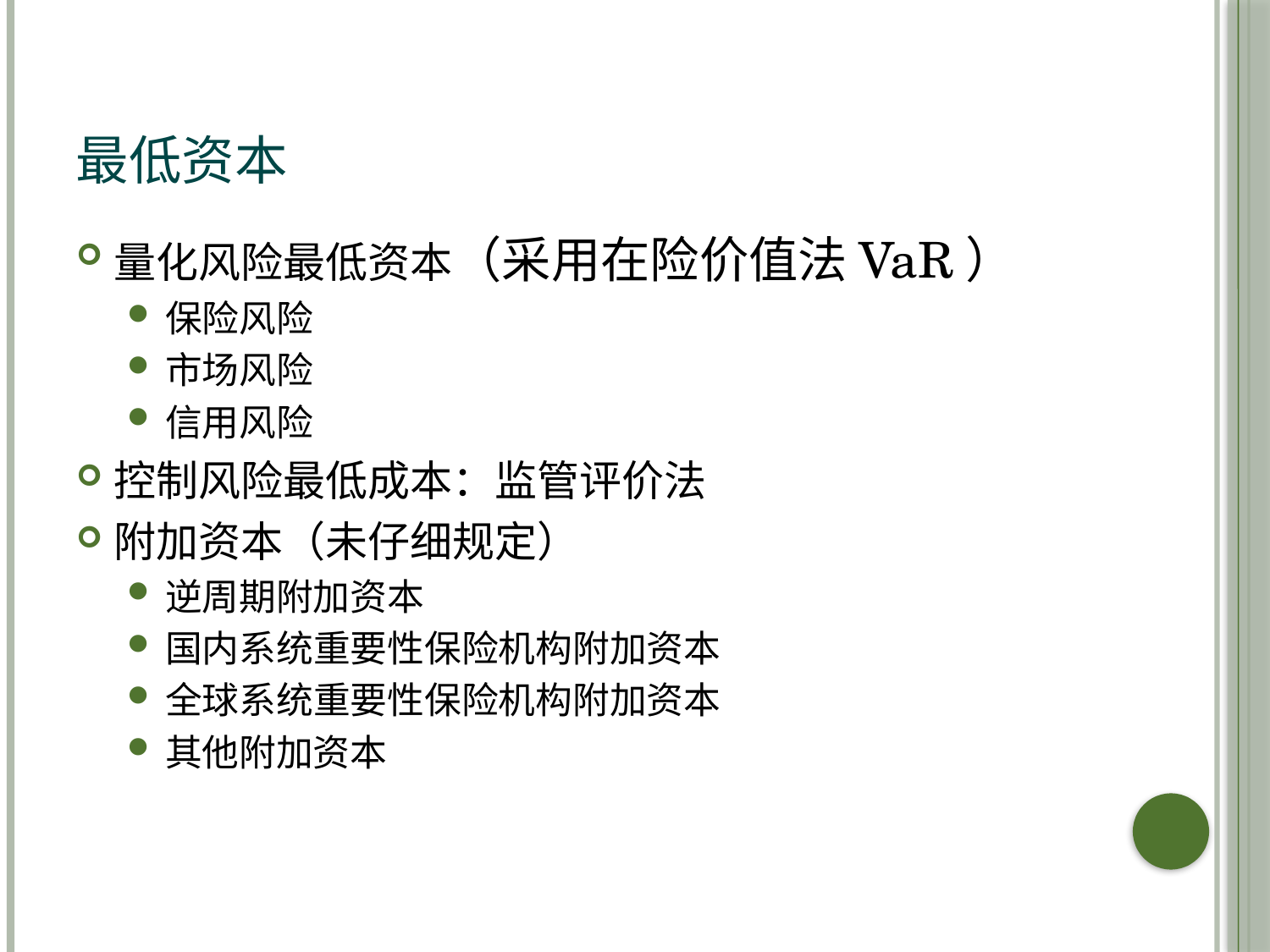

# 最低资本
量化风险最低资本（采用在险价值法VaR）
保险风险
市场风险
信用风险
控制风险最低成本：监管评价法
附加资本（未仔细规定）
逆周期附加资本
国内系统重要性保险机构附加资本
全球系统重要性保险机构附加资本
其他附加资本